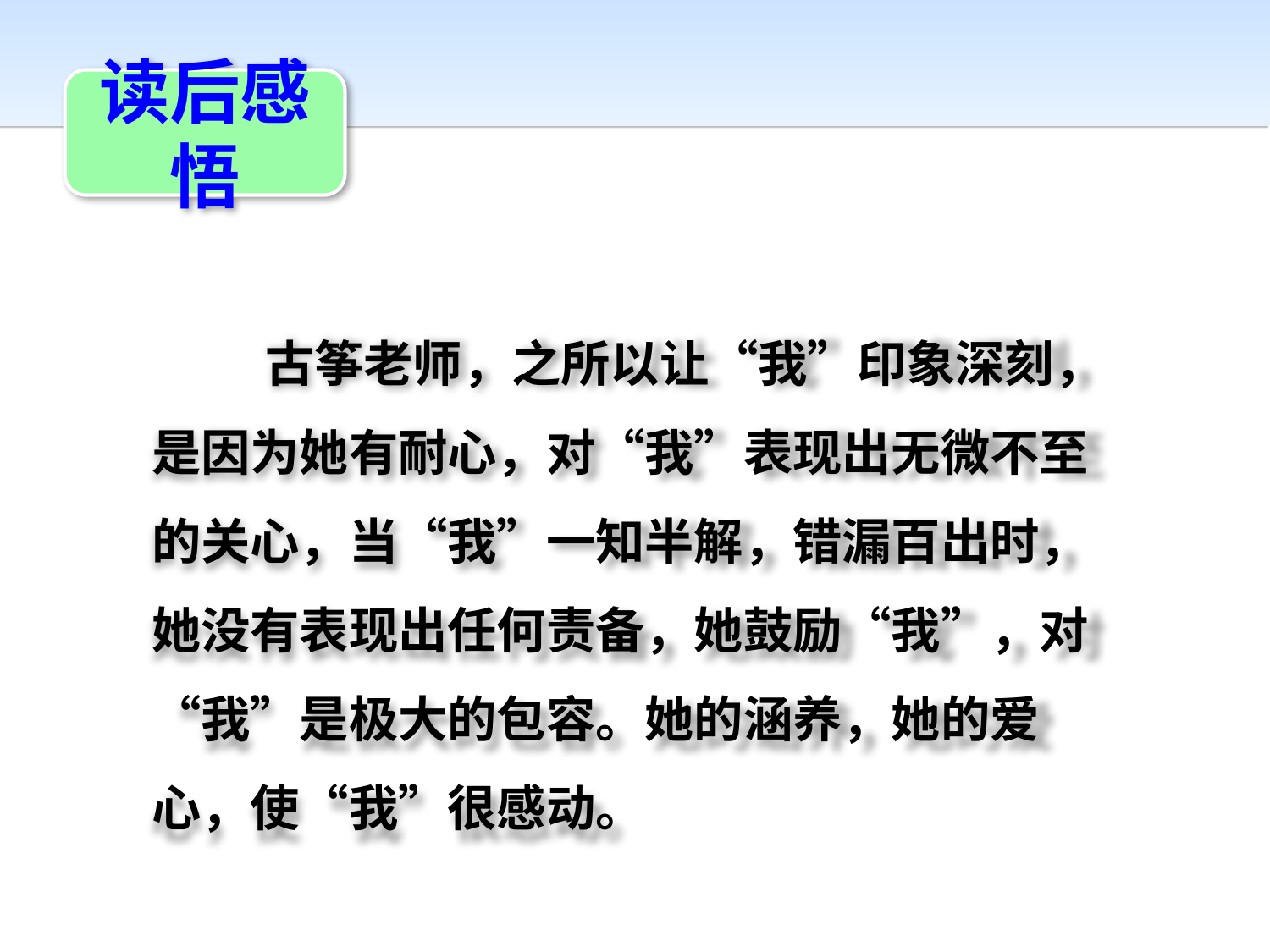

读后感悟
古筝老师，之所以让“我”印象深刻，是因为她有耐心，对“我”表现出无微不至的关心，当“我”一知半解，错漏百出时，她没有表现出任何责备，她鼓励“我”，对“我”是极大的包容。她的涵养，她的爱心，使“我”很感动。